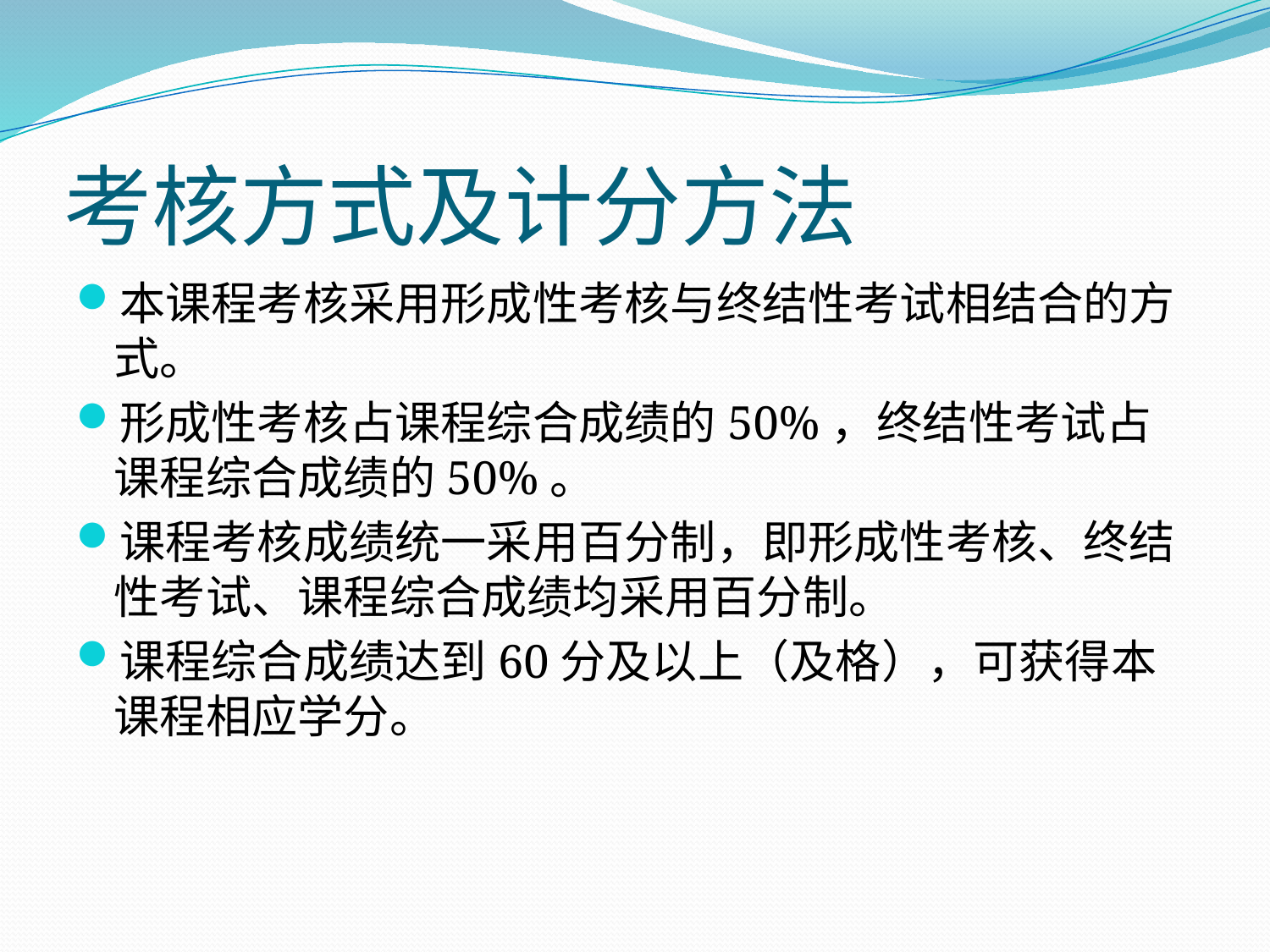

# 考核方式及计分方法
本课程考核采用形成性考核与终结性考试相结合的方式。
形成性考核占课程综合成绩的50%，终结性考试占课程综合成绩的50%。
课程考核成绩统一采用百分制，即形成性考核、终结性考试、课程综合成绩均采用百分制。
课程综合成绩达到60分及以上（及格），可获得本课程相应学分。